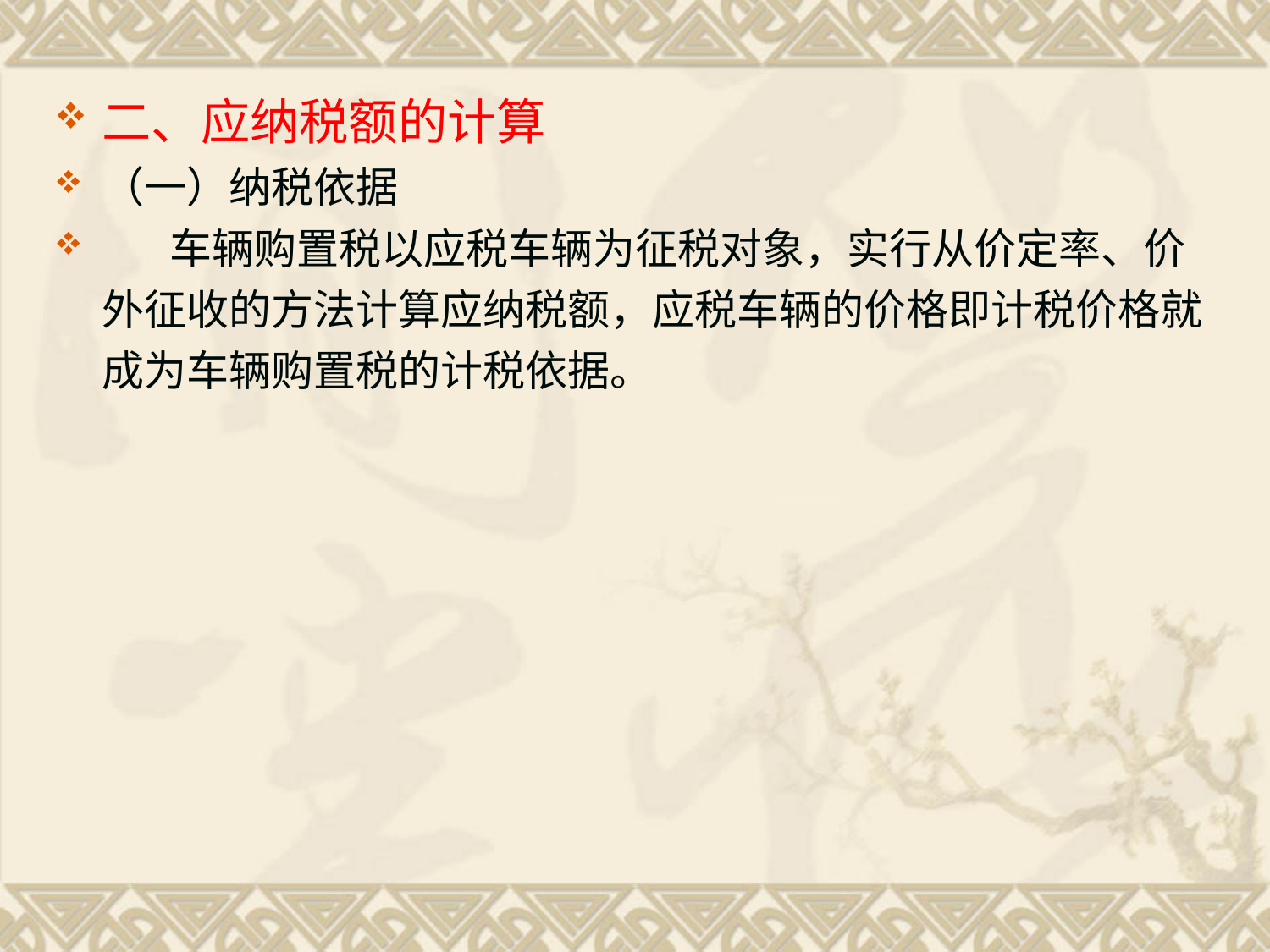

#
二、应纳税额的计算
（一）纳税依据
      车辆购置税以应税车辆为征税对象，实行从价定率、价外征收的方法计算应纳税额，应税车辆的价格即计税价格就成为车辆购置税的计税依据。